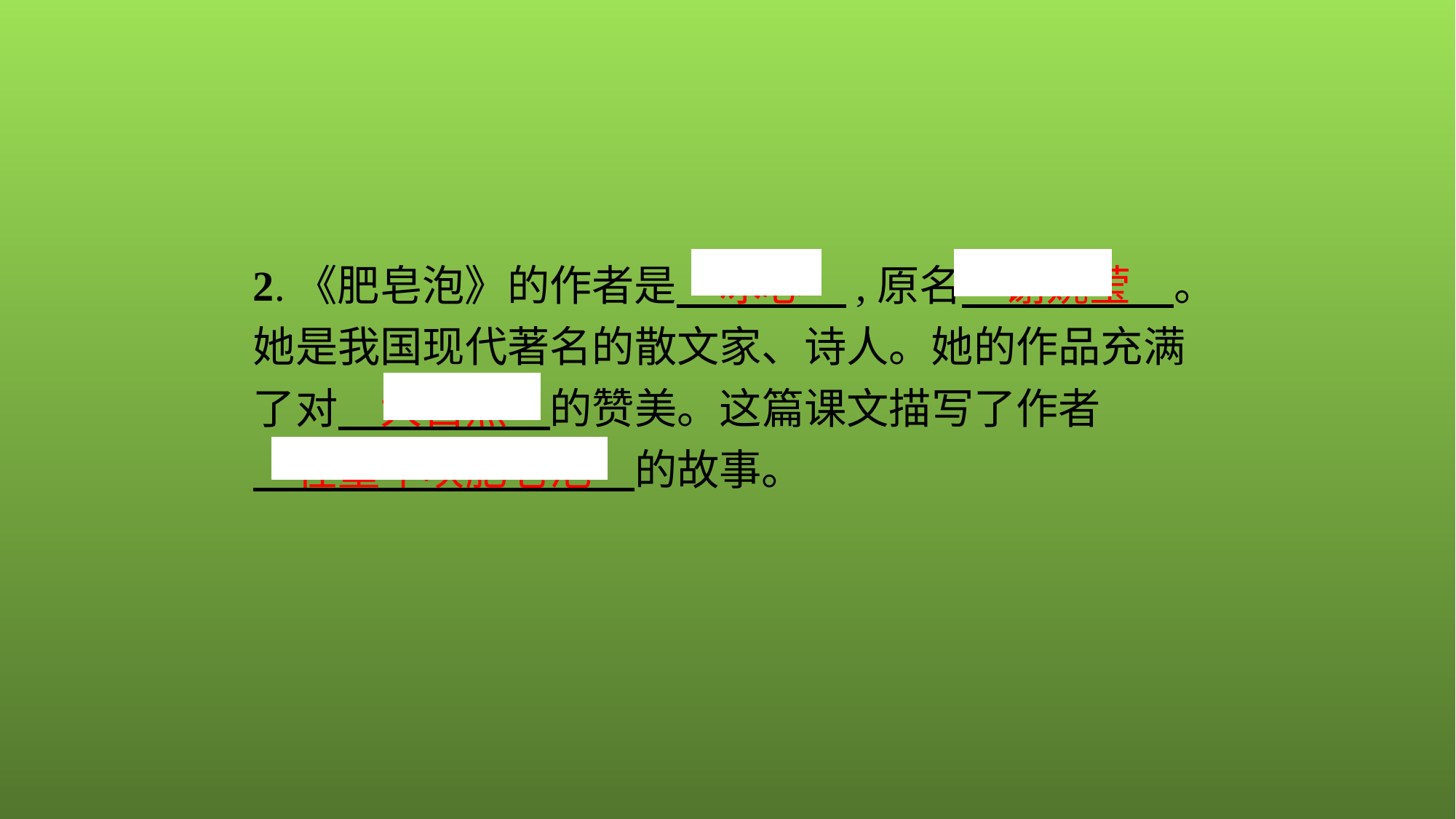

2.《肥皂泡》的作者是　冰心　,原名　谢婉莹　。她是我国现代著名的散文家、诗人。她的作品充满了对　大自然　的赞美。这篇课文描写了作者
　在童年吹肥皂泡　的故事。